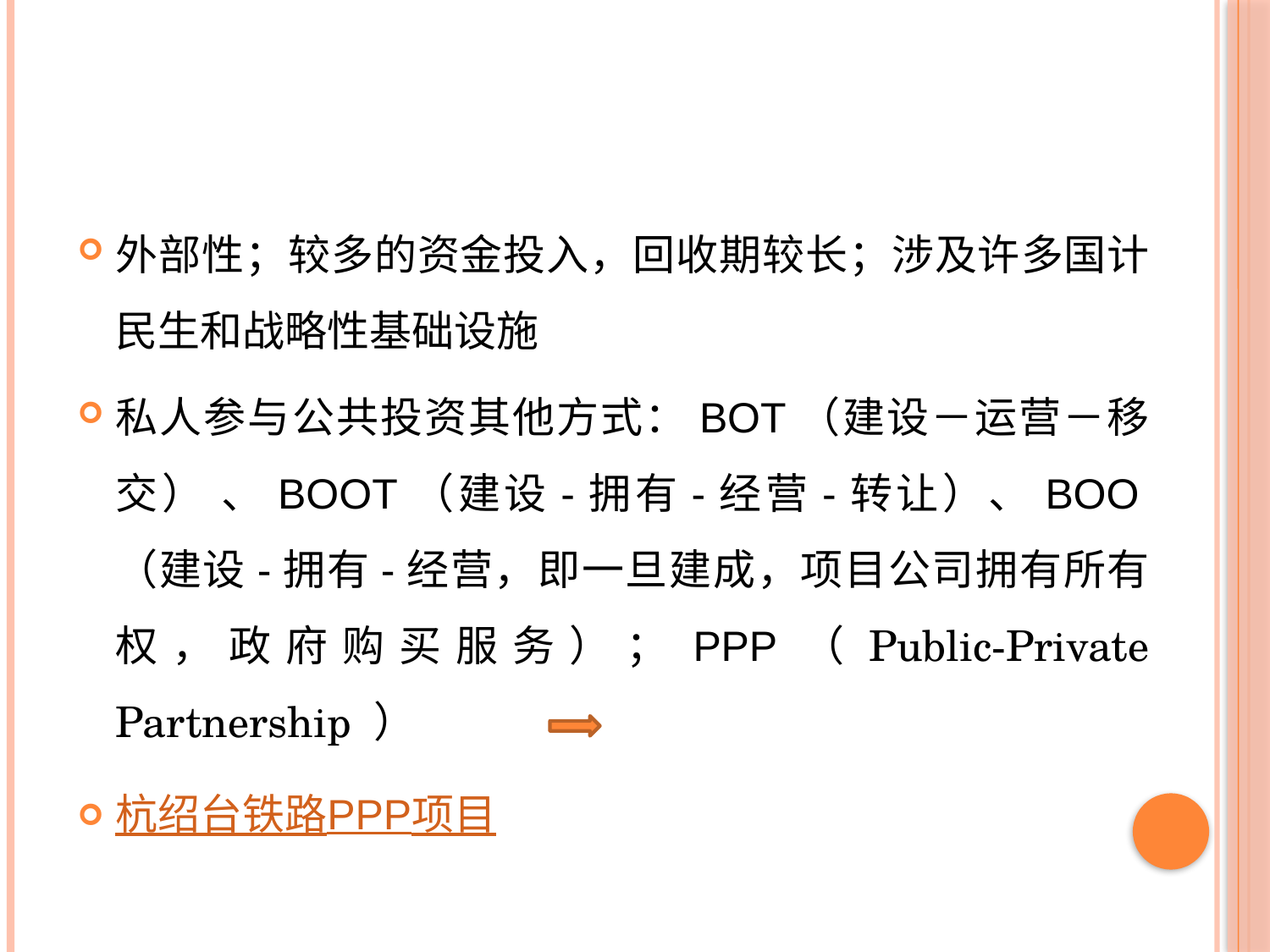

外部性；较多的资金投入，回收期较长；涉及许多国计民生和战略性基础设施
私人参与公共投资其他方式：BOT（建设－运营－移交） 、BOOT（建设-拥有-经营-转让）、BOO（建设-拥有-经营，即一旦建成，项目公司拥有所有权，政府购买服务）；PPP（Public-Private Partnership ）
杭绍台铁路PPP项目